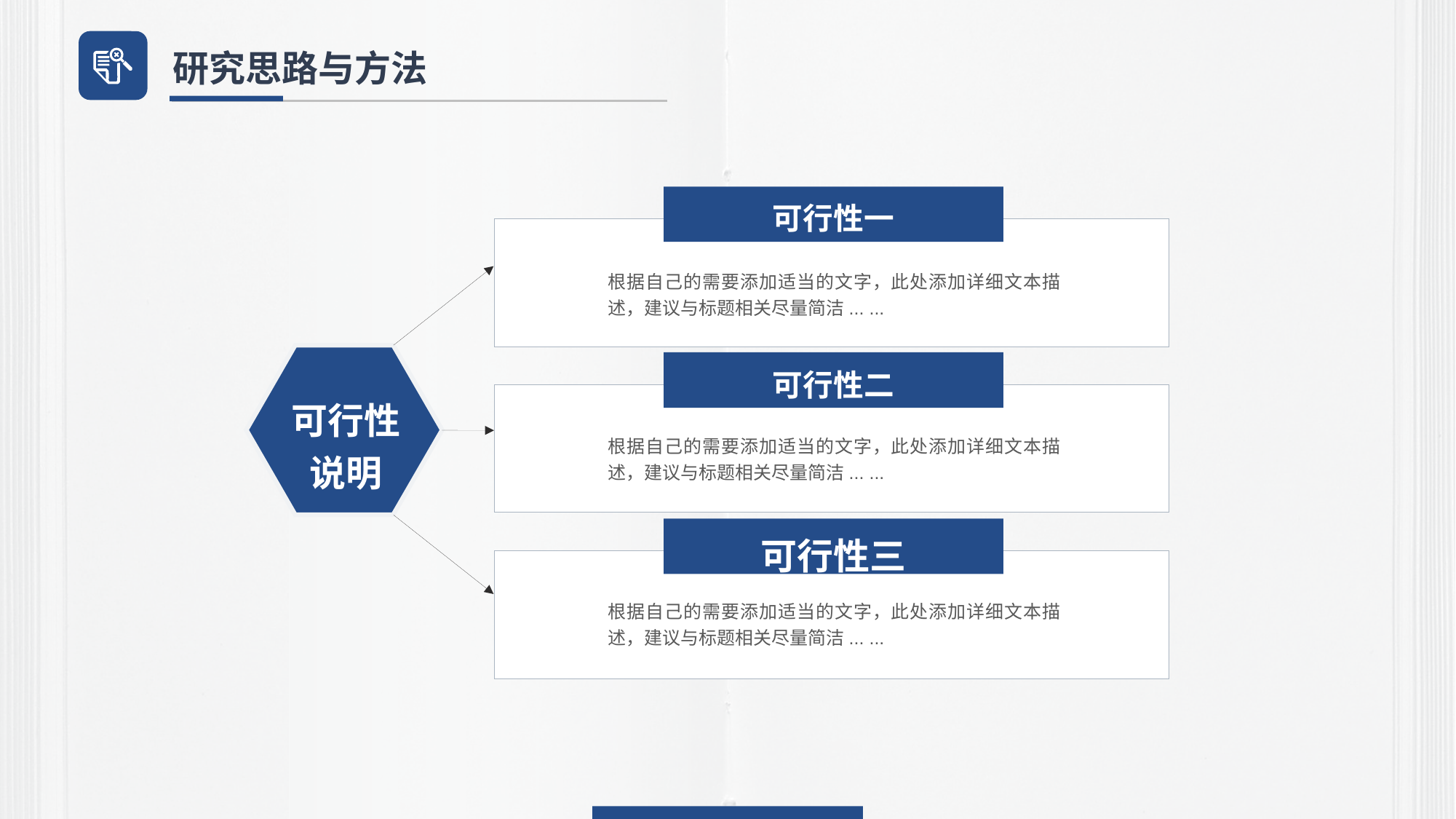

研究思路与方法

可行性一

根据自己的需要添加适当的文字，此处添加详细文本描述，建议与标题相关尽量简洁... ...

可行性二

根据自己的需要添加适当的文字，此处添加详细文本描述，建议与标题相关尽量简洁... ...
可行性说明

可行性三

根据自己的需要添加适当的文字，此处添加详细文本描述，建议与标题相关尽量简洁... ...